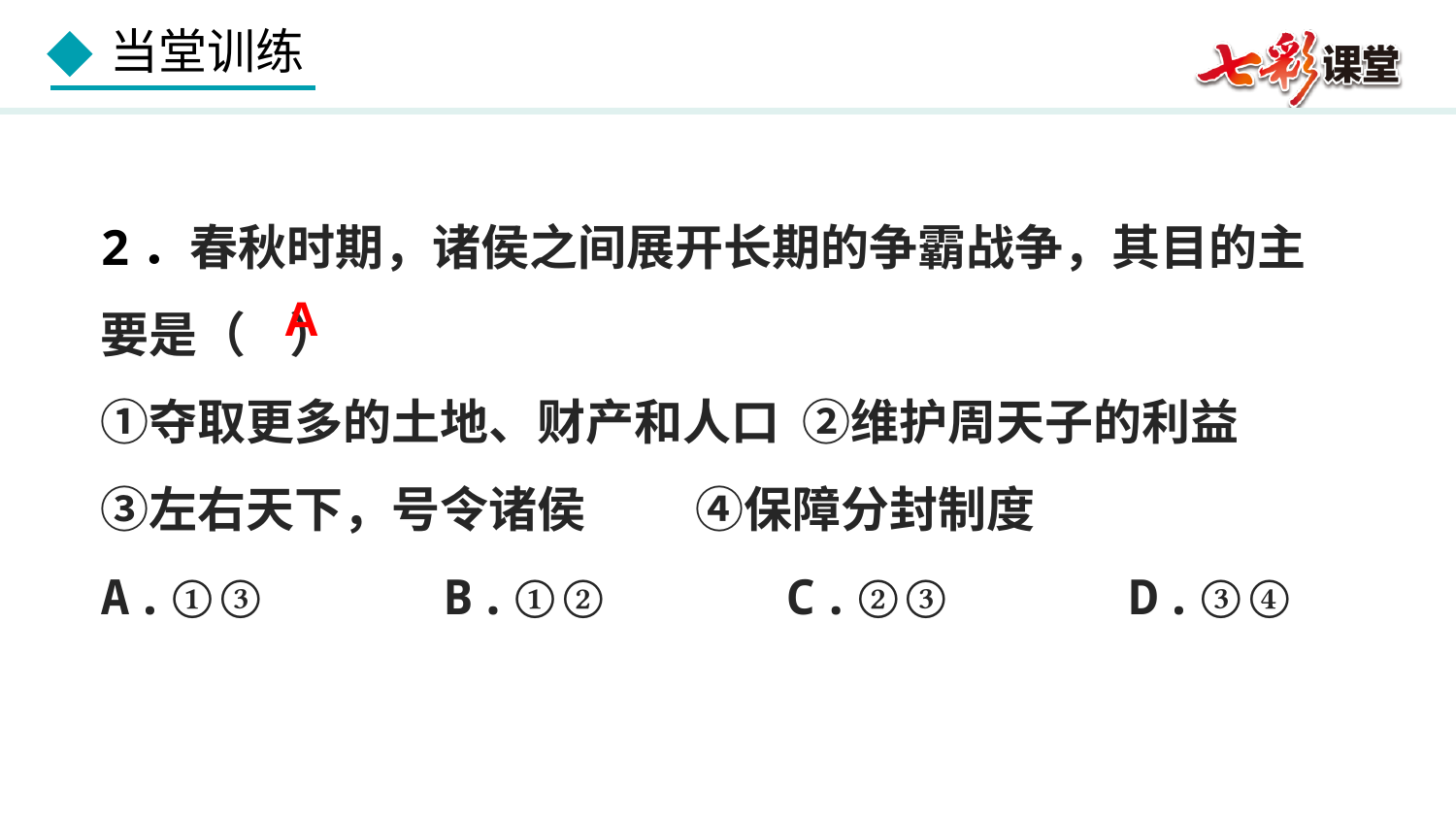

2．春秋时期，诸侯之间展开长期的争霸战争，其目的主要是（    ）
①夺取更多的土地、财产和人口  ②维护周天子的利益
③左右天下，号令诸侯          ④保障分封制度
A.①③     B.①②     C.②③     D.③④
A